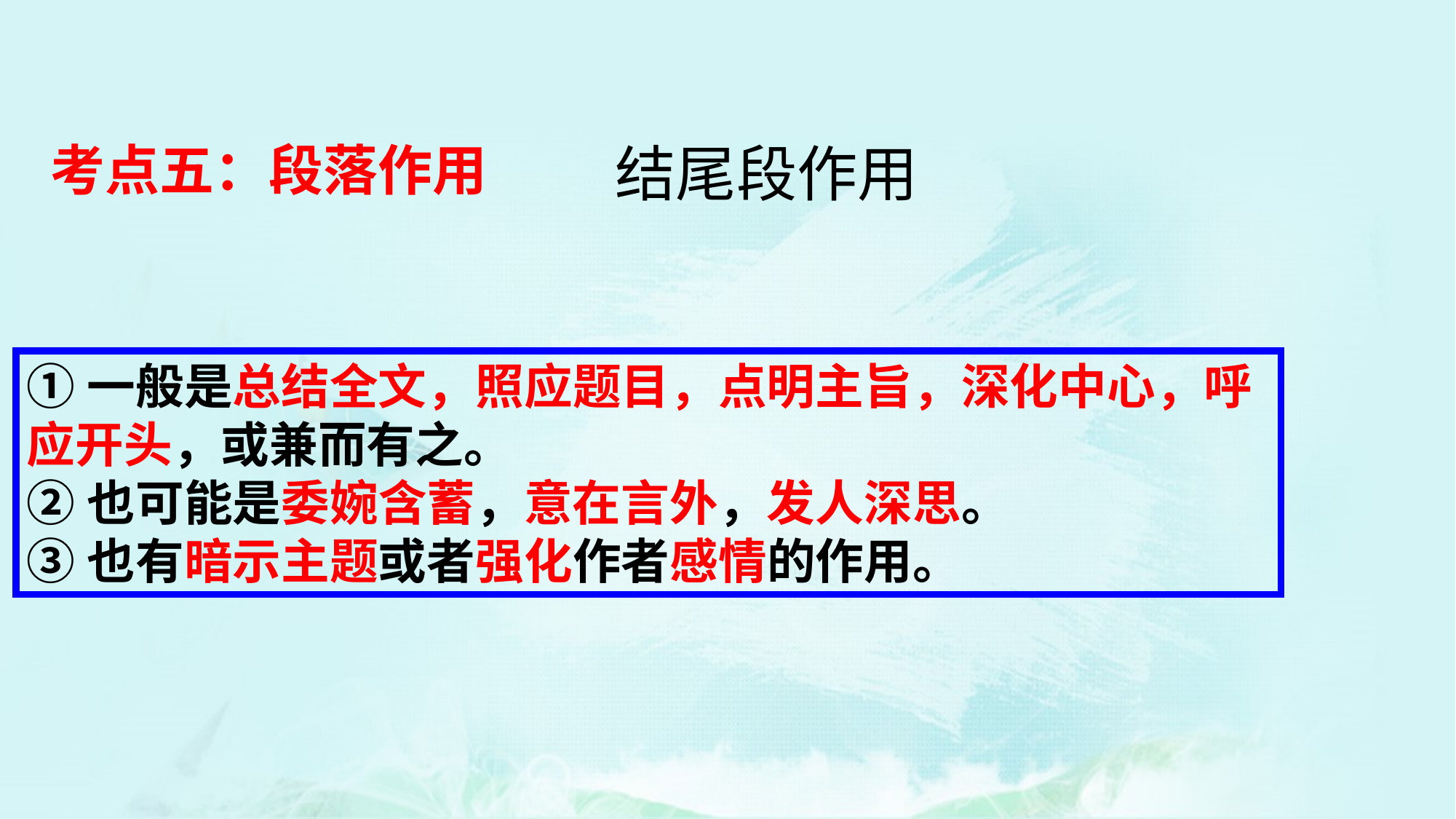

考点五：段落作用
结尾段作用
①一般是总结全文，照应题目，点明主旨，深化中心，呼应开头，或兼而有之。
②也可能是委婉含蓄，意在言外，发人深思。
③也有暗示主题或者强化作者感情的作用。